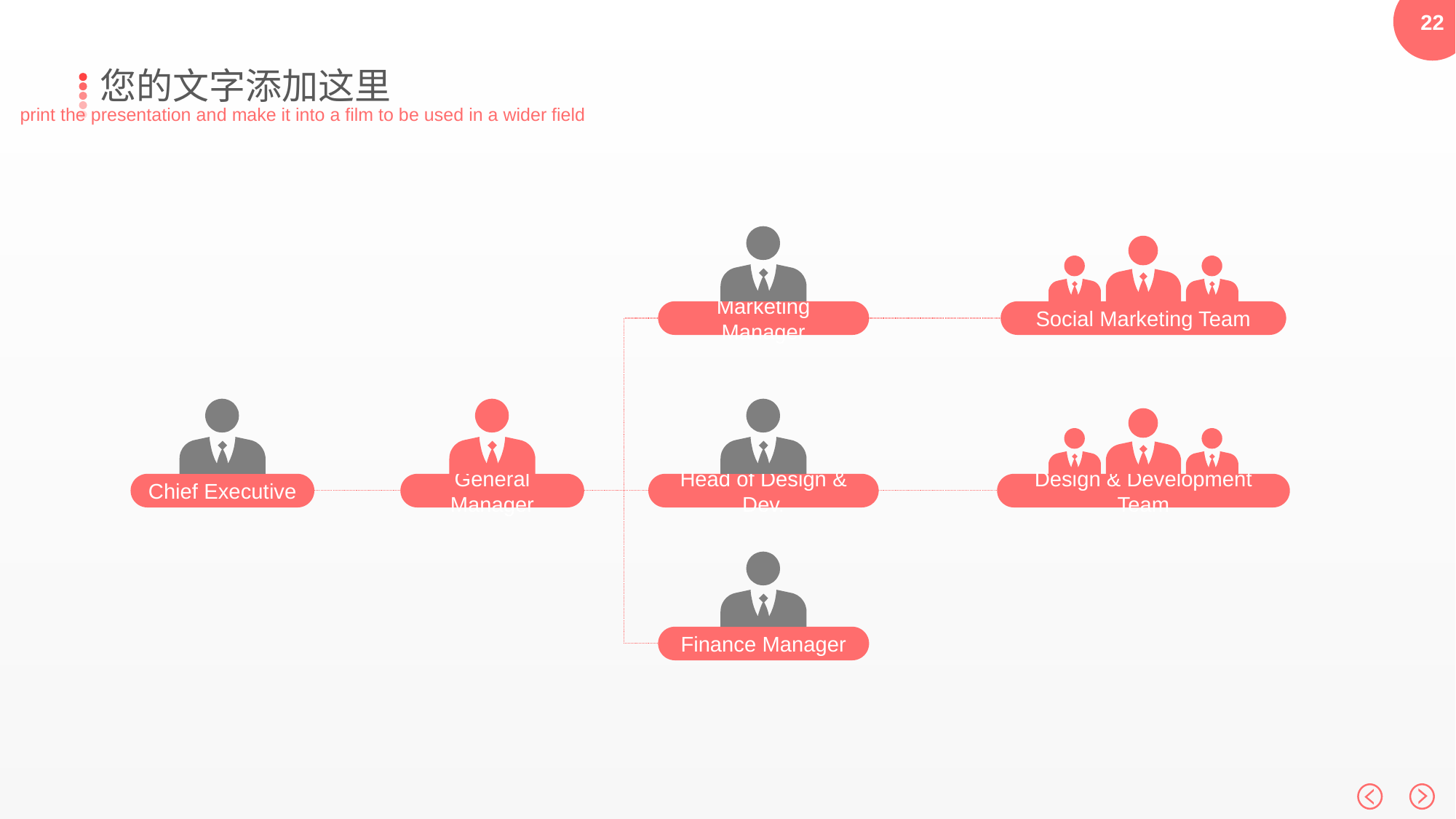

您的文字添加这里
print the presentation and make it into a film to be used in a wider field

Marketing Manager

Head of Design & Dev.

Finance Manager

Social Marketing Team

Design & Development Team

Chief Executive

General Manager